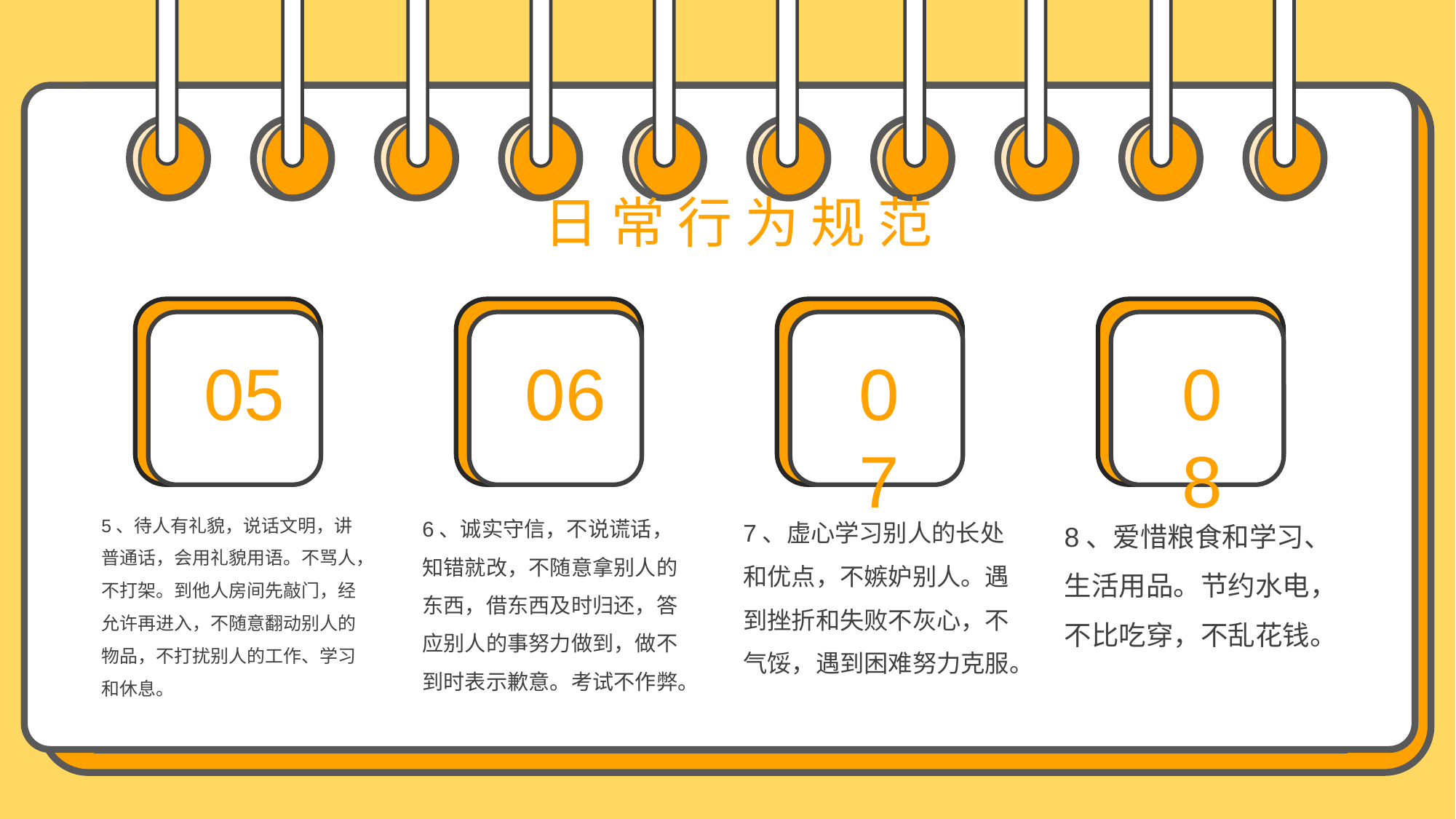

日 常 行 为 规 范

05
5、待人有礼貌，说话文明，讲普通话，会用礼貌用语。不骂人，不打架。到他人房间先敲门，经允许再进入，不随意翻动别人的物品，不打扰别人的工作、学习和休息。

06
6、诚实守信，不说谎话，知错就改，不随意拿别人的东西，借东西及时归还，答应别人的事努力做到，做不到时表示歉意。考试不作弊。

07
7、虚心学习别人的长处和优点，不嫉妒别人。遇到挫折和失败不灰心，不气馁，遇到困难努力克服。

08
8、爱惜粮食和学习、生活用品。节约水电，不比吃穿，不乱花钱。